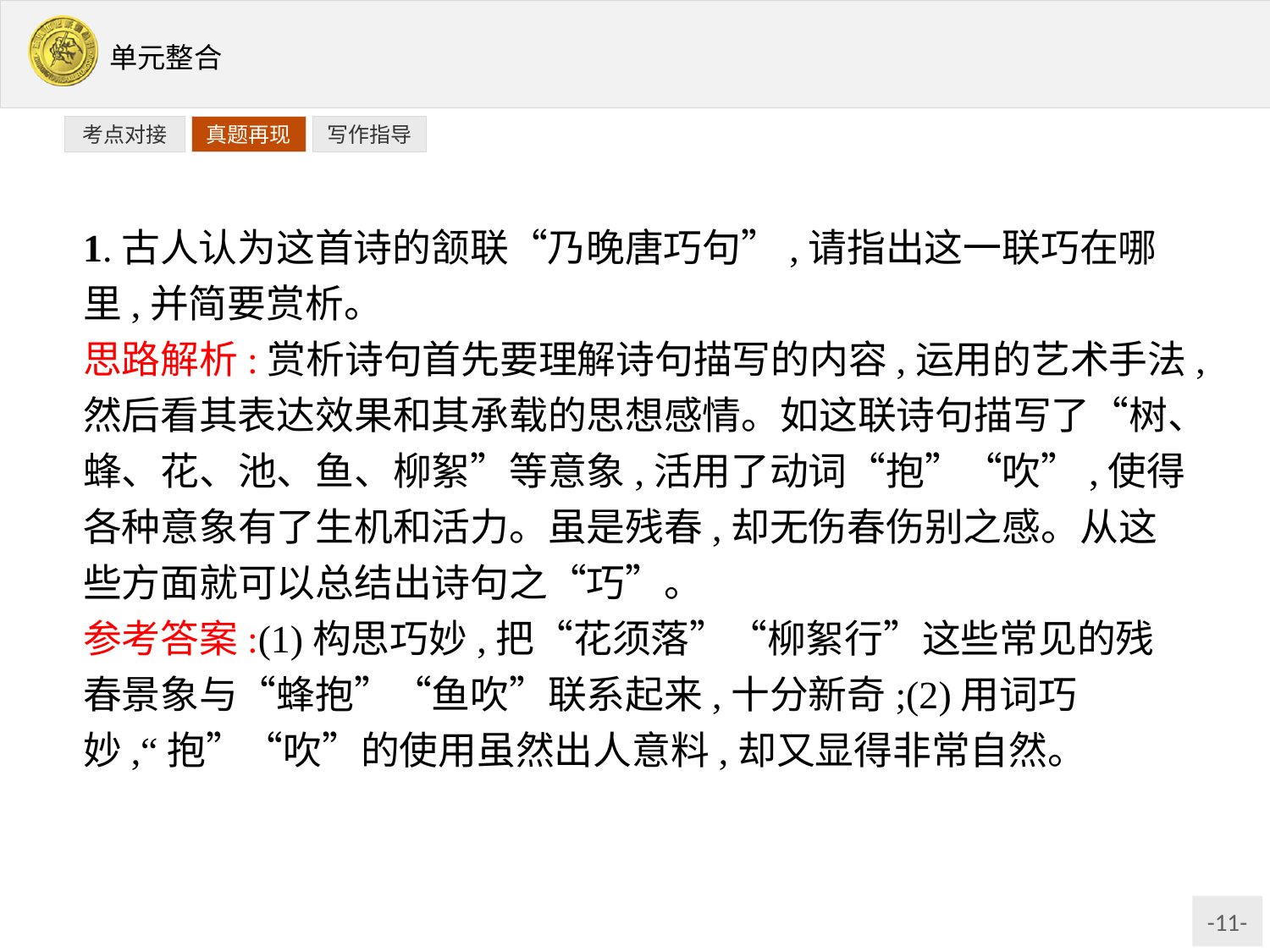

写作指导
考点对接
真题再现
1.古人认为这首诗的颔联“乃晚唐巧句”,请指出这一联巧在哪里,并简要赏析。
思路解析:赏析诗句首先要理解诗句描写的内容,运用的艺术手法,然后看其表达效果和其承载的思想感情。如这联诗句描写了“树、蜂、花、池、鱼、柳絮”等意象,活用了动词“抱”“吹”,使得各种意象有了生机和活力。虽是残春,却无伤春伤别之感。从这些方面就可以总结出诗句之“巧”。
参考答案:(1)构思巧妙,把“花须落”“柳絮行”这些常见的残春景象与“蜂抱”“鱼吹”联系起来,十分新奇;(2)用词巧妙,“抱”“吹”的使用虽然出人意料,却又显得非常自然。